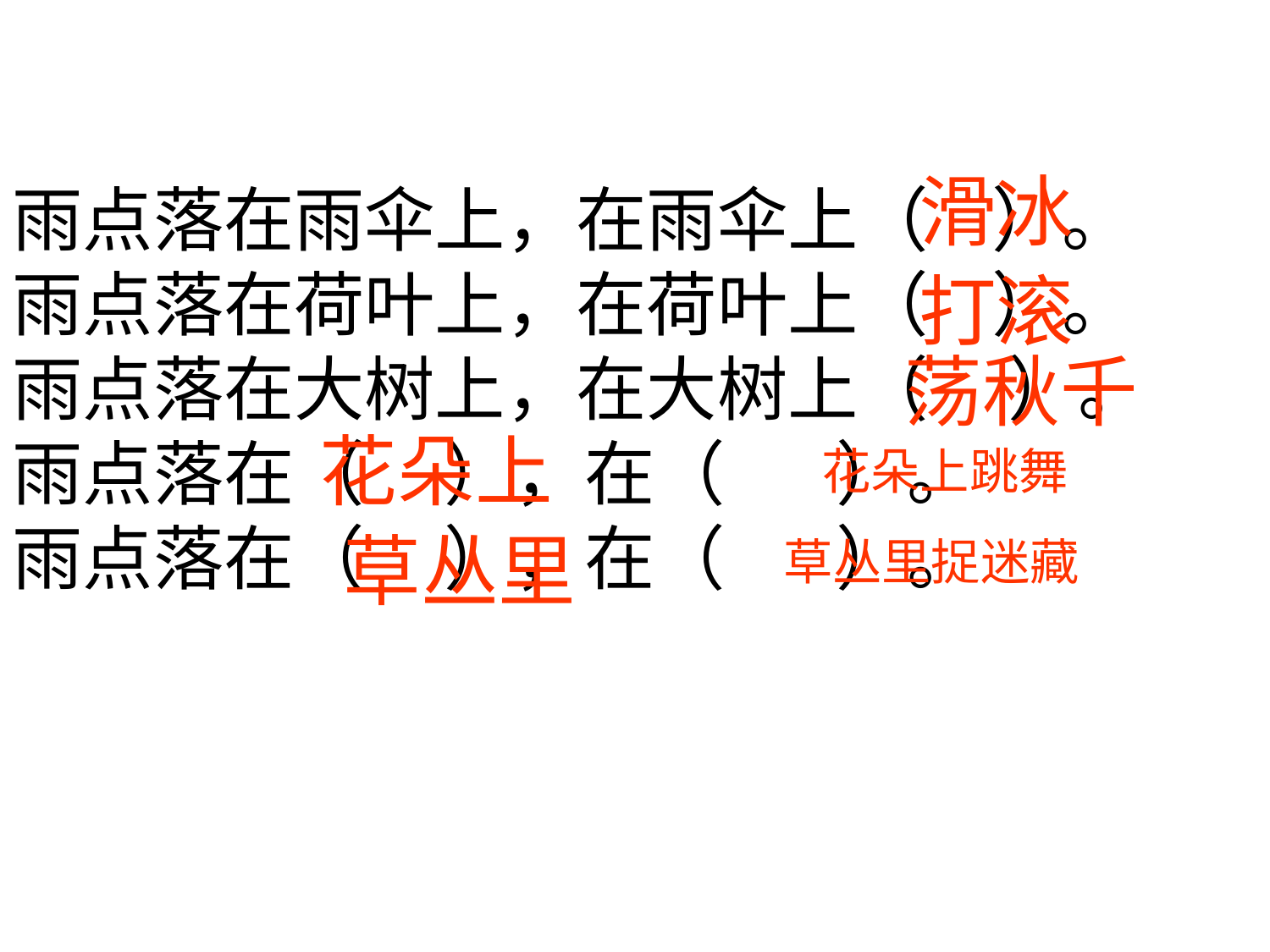

雨点落在雨伞上，在雨伞上（    ）。
雨点落在荷叶上，在荷叶上（    ）。
雨点落在大树上，在大树上（     ）。
雨点落在（     ），在（       ）。
雨点落在（     ），在（       ）。
滑冰
打滚
荡秋千
花朵上跳舞
花朵上
草丛里捉迷藏
草丛里